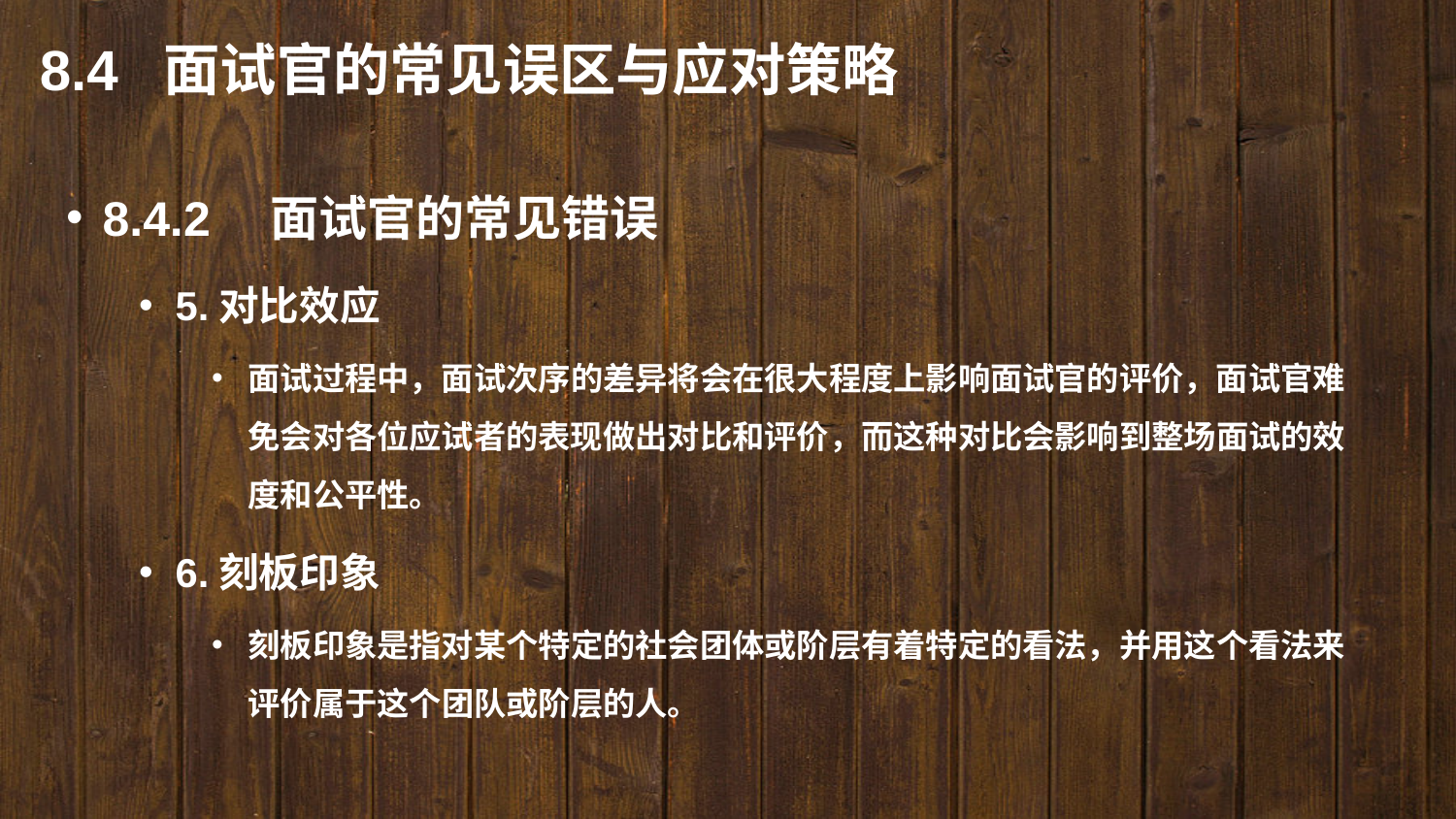

8.4  面试官的常见误区与应对策略
8.4.2　面试官的常见错误
5.对比效应
面试过程中，面试次序的差异将会在很大程度上影响面试官的评价，面试官难免会对各位应试者的表现做出对比和评价，而这种对比会影响到整场面试的效度和公平性。
6.刻板印象
刻板印象是指对某个特定的社会团体或阶层有着特定的看法，并用这个看法来评价属于这个团队或阶层的人。